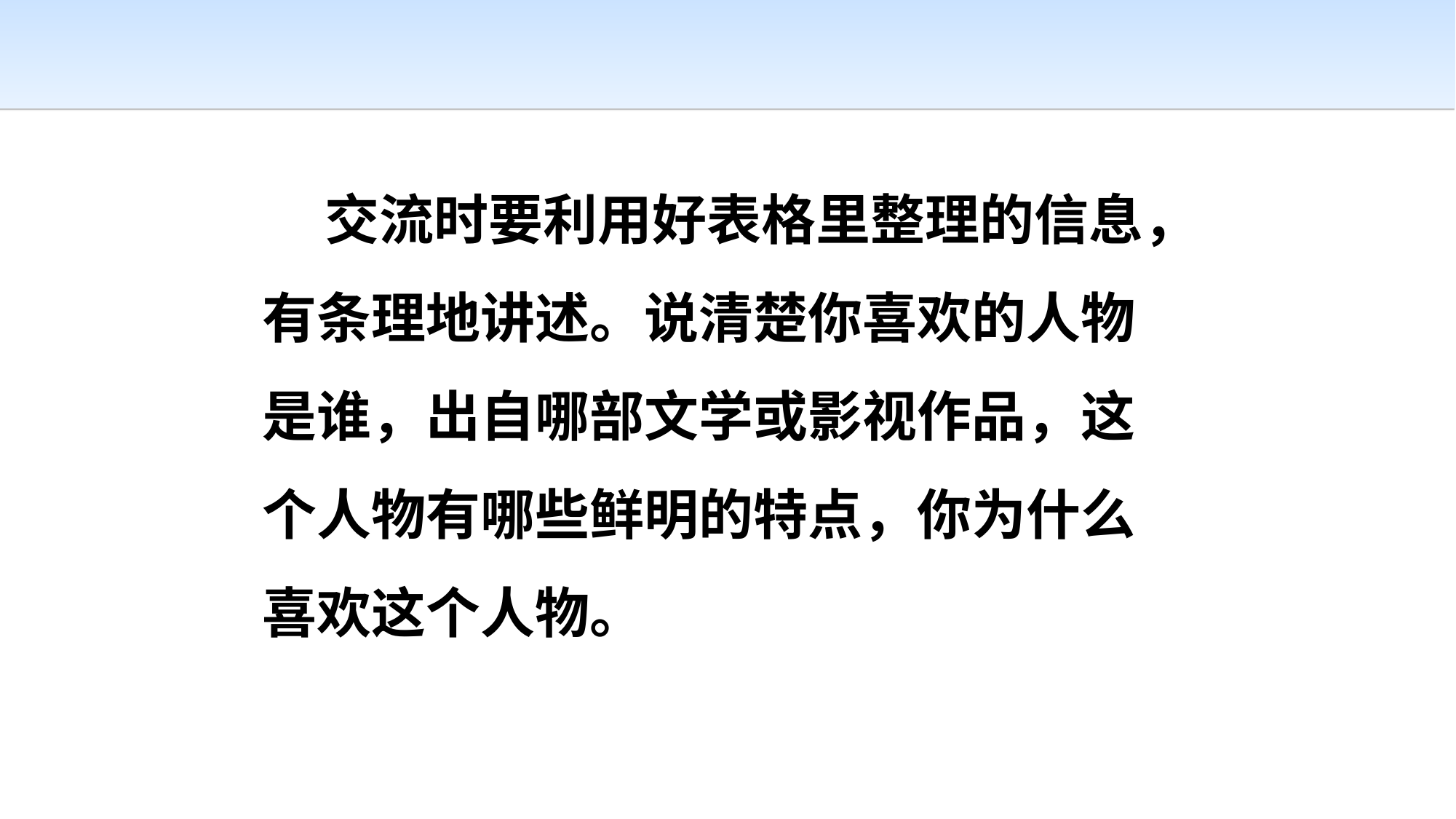

交流时要利用好表格里整理的信息，有条理地讲述。说清楚你喜欢的人物是谁，出自哪部文学或影视作品，这个人物有哪些鲜明的特点，你为什么喜欢这个人物。